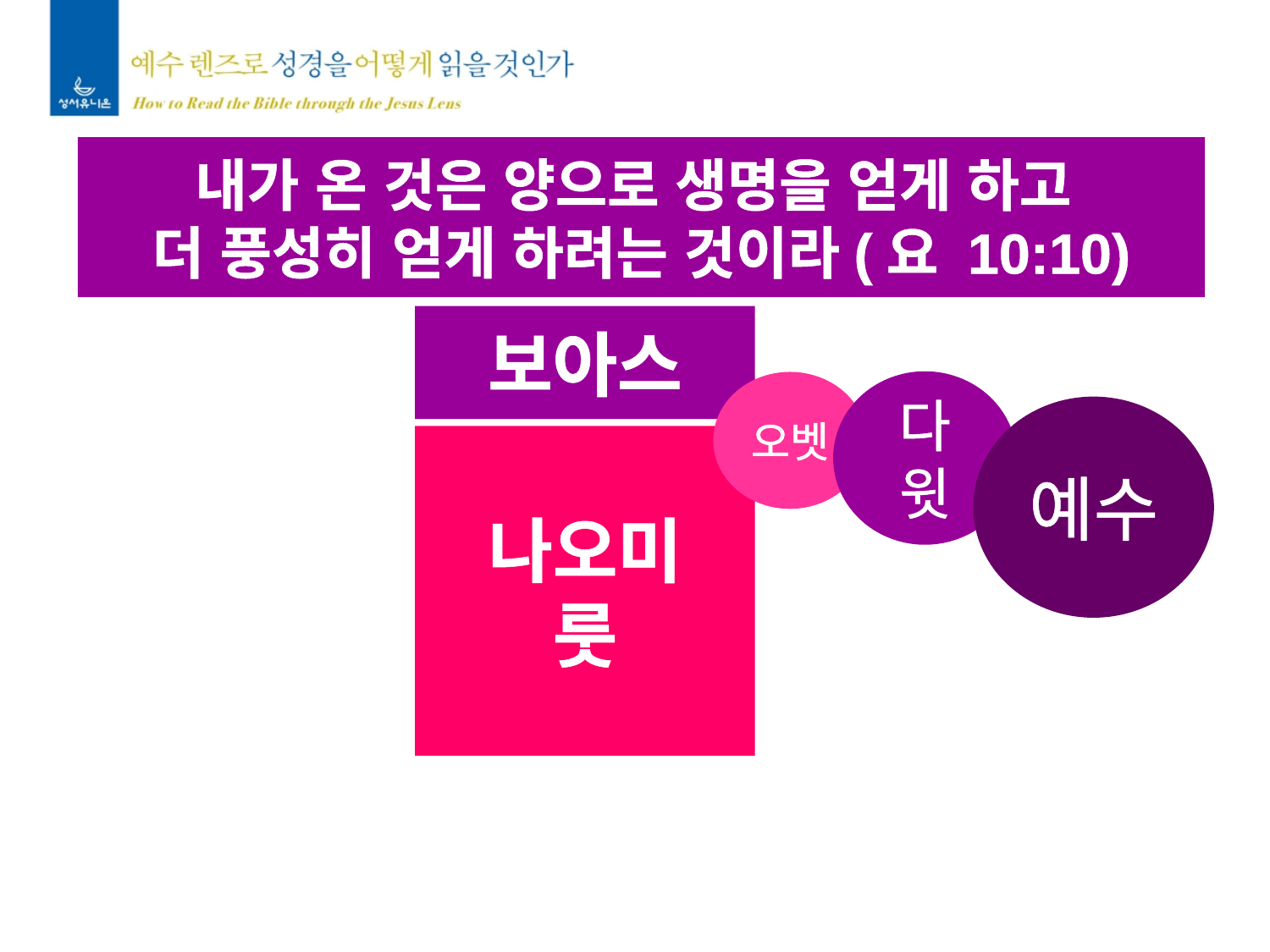

내가 온 것은 양으로 생명을 얻게 하고
더 풍성히 얻게 하려는 것이라(요 10:10)
보아스
다윗
오벳
예수
나오미
룻